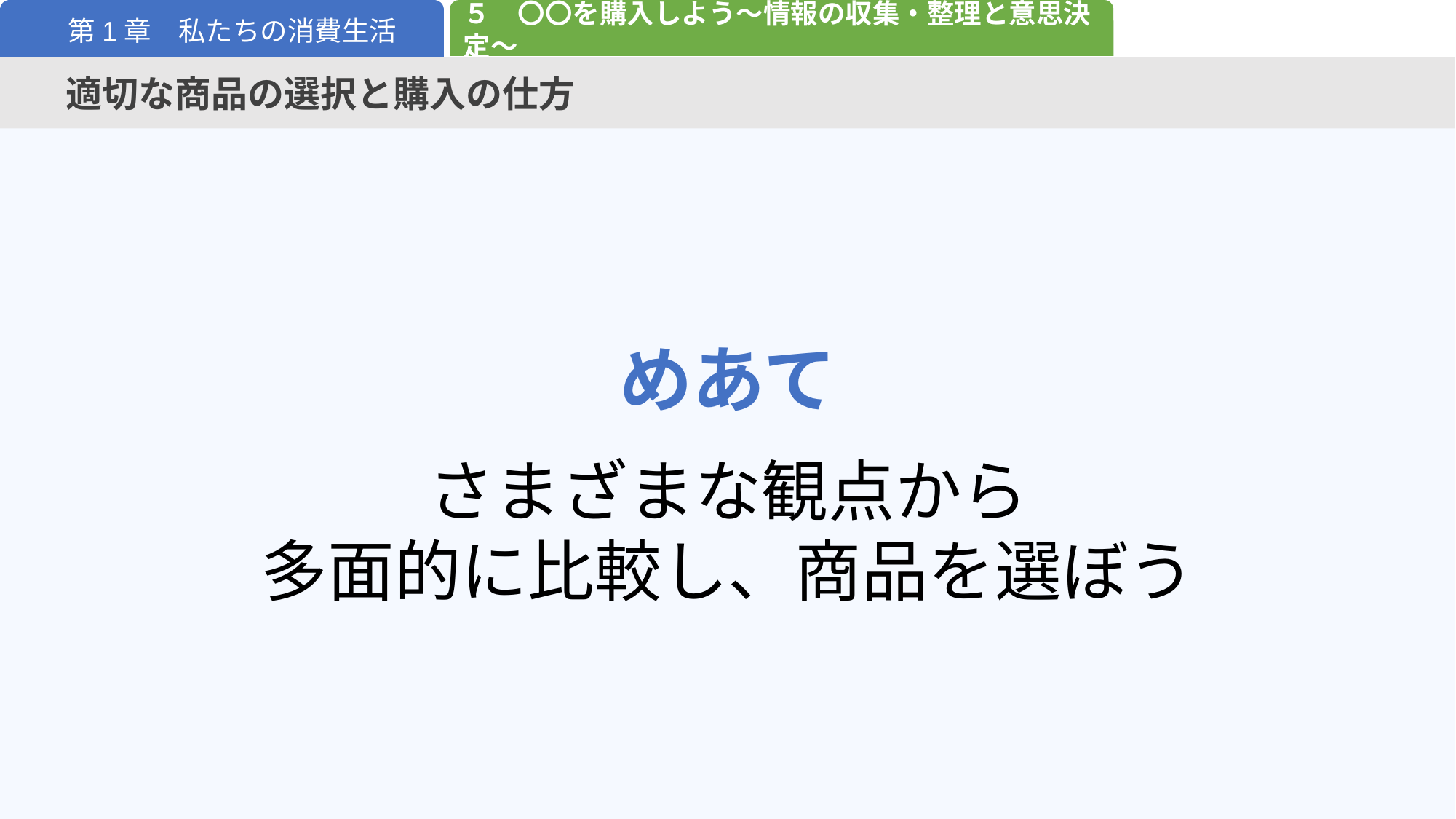

５　〇〇を購入しよう～情報の収集・整理と意思決定～
第1章　私たちの消費生活
適切な商品の選択と購入の仕方
めあて
さまざまな観点から
多面的に比較し、商品を選ぼう